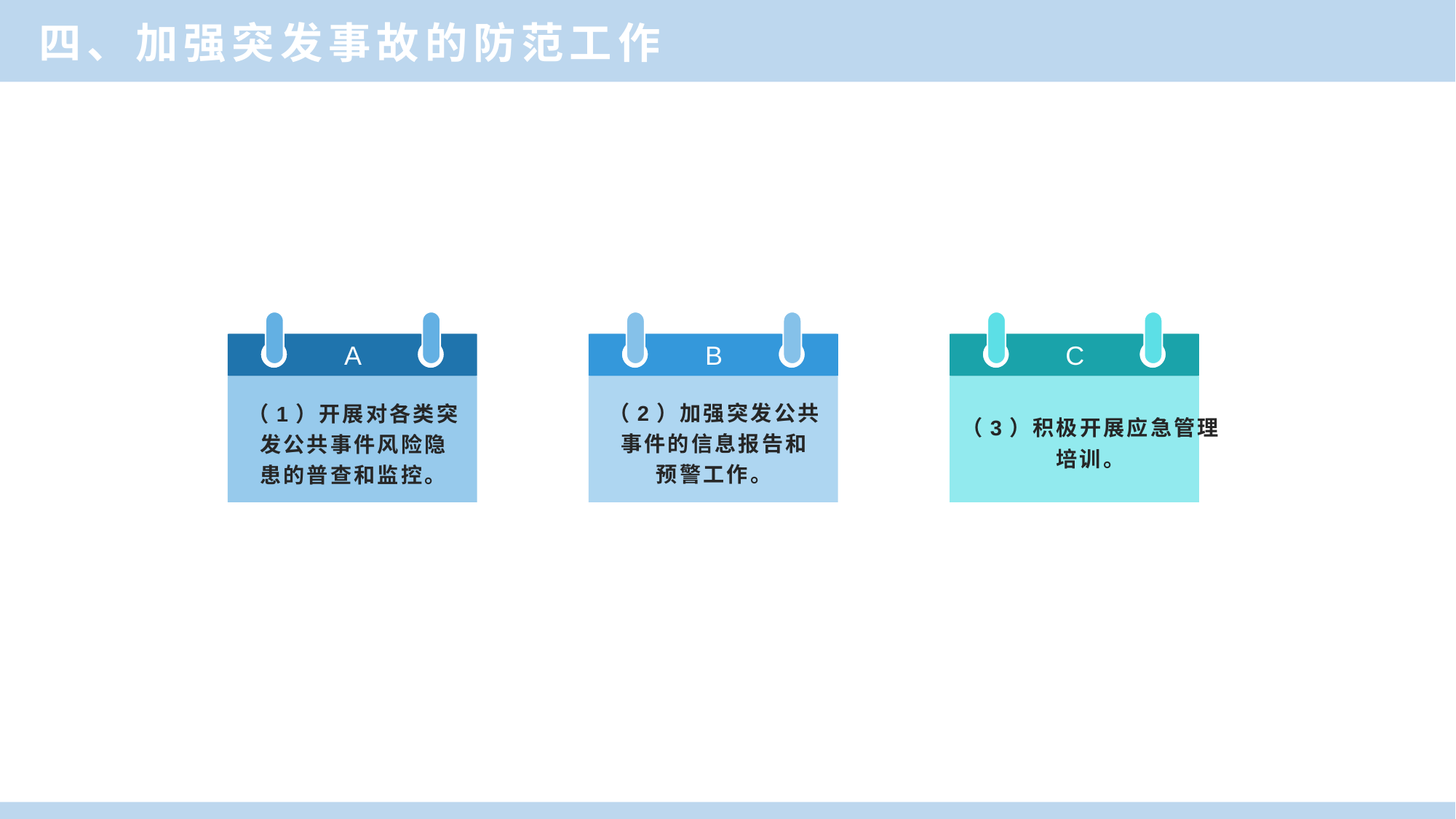

四、加强突发事故的防范工作

A

（一）依法执业义务

A

（1）开展对各类突
发公共事件风险隐
患的普查和监控。

B

（二）紧急处置义务

B

（2）加强突发公共
事件的信息报告和
预警工作。

C

（三）问题医嘱报告
义务

C

（3）积极开展应急管理
培训。